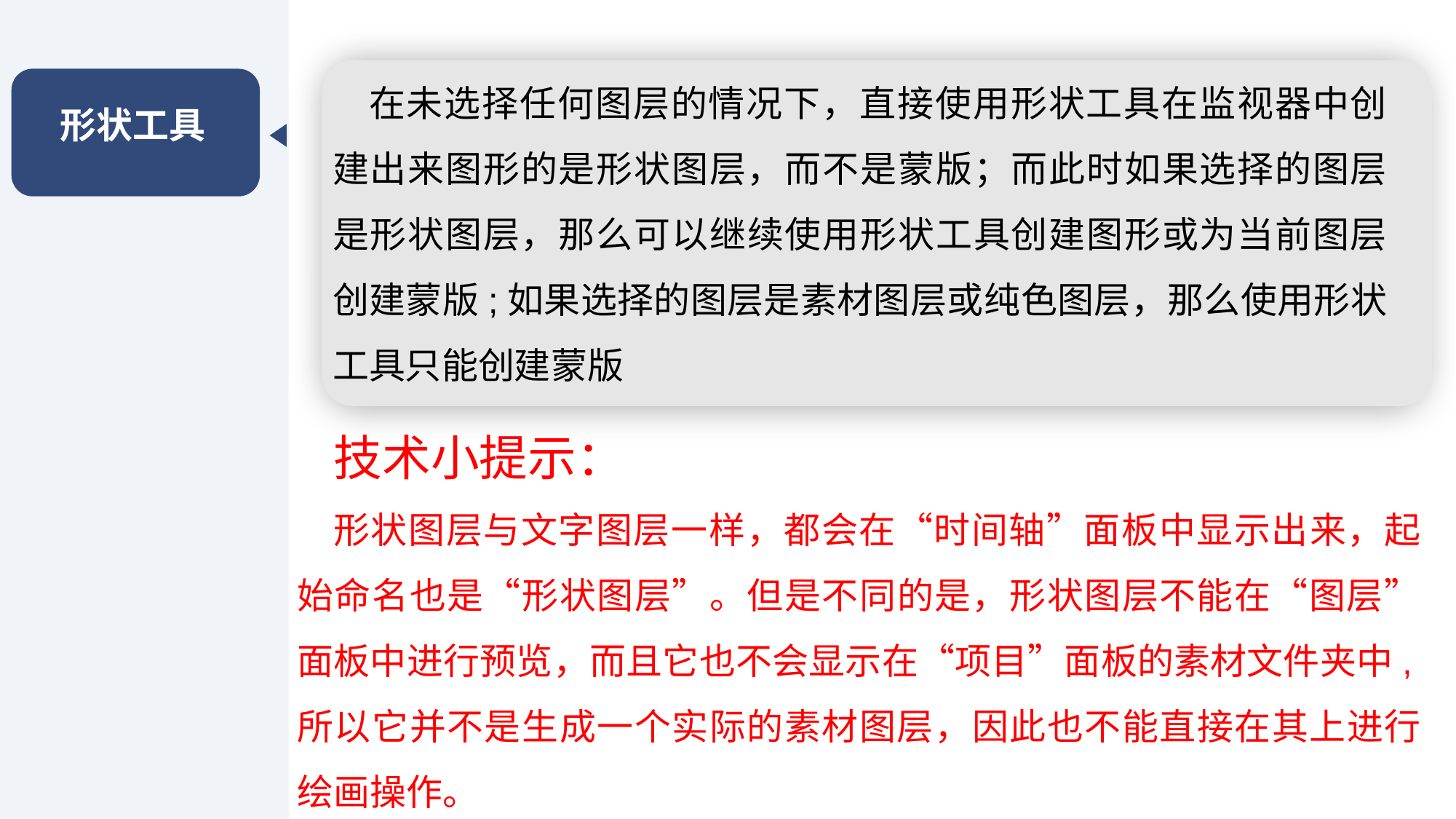

在未选择任何图层的情况下，直接使用形状工具在监视器中创建出来图形的是形状图层，而不是蒙版；而此时如果选择的图层是形状图层，那么可以继续使用形状工具创建图形或为当前图层创建蒙版;如果选择的图层是素材图层或纯色图层，那么使用形状工具只能创建蒙版

形状工具

技术小提示：
形状图层与文字图层一样，都会在“时间轴”面板中显示出来，起始命名也是“形状图层”。但是不同的是，形状图层不能在“图层”面板中进行预览，而且它也不会显示在“项目”面板的素材文件夹中,所以它并不是生成一个实际的素材图层，因此也不能直接在其上进行绘画操作。